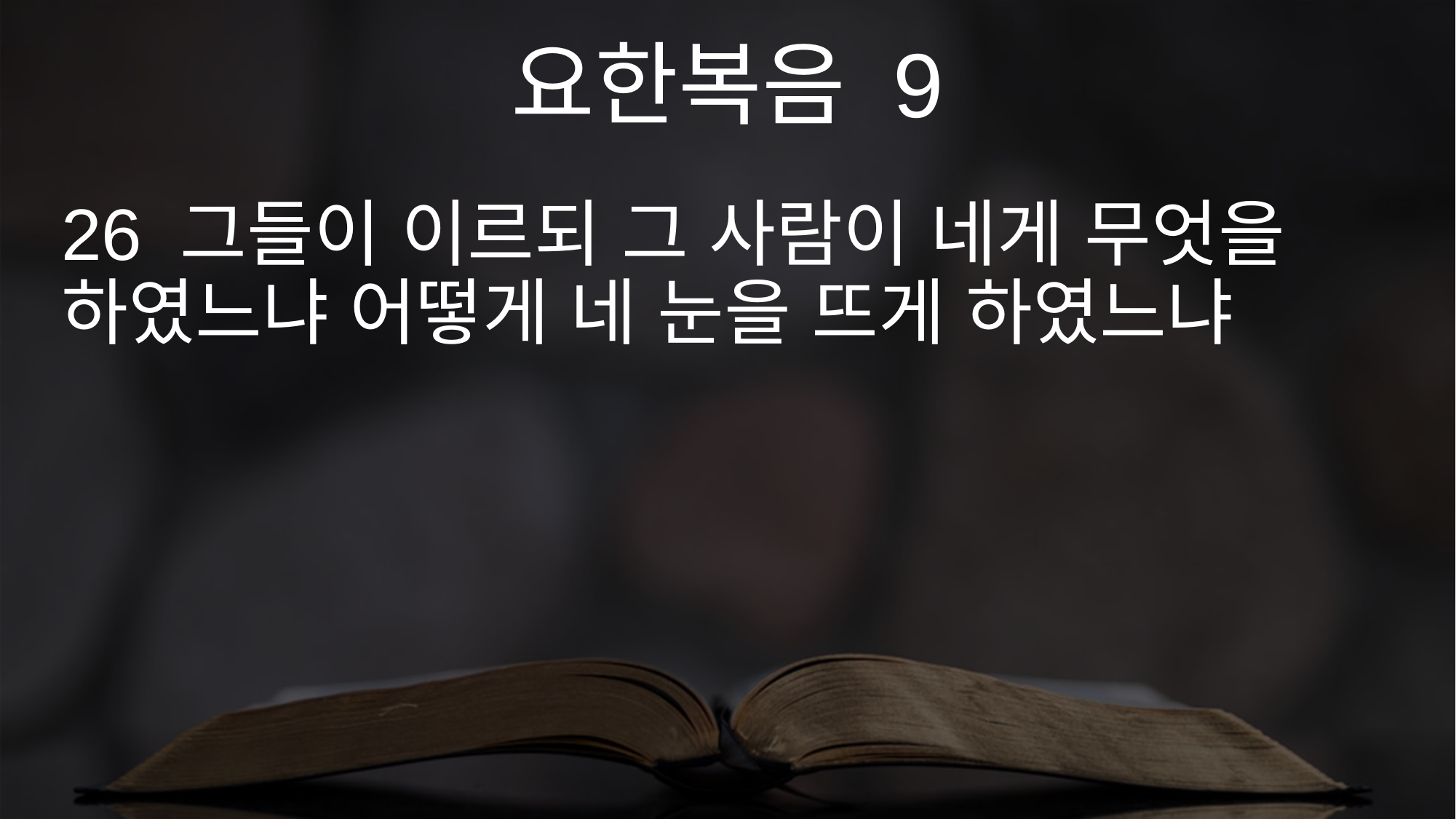

요한복음 9
26 그들이 이르되 그 사람이 네게 무엇을 하였느냐 어떻게 네 눈을 뜨게 하였느냐